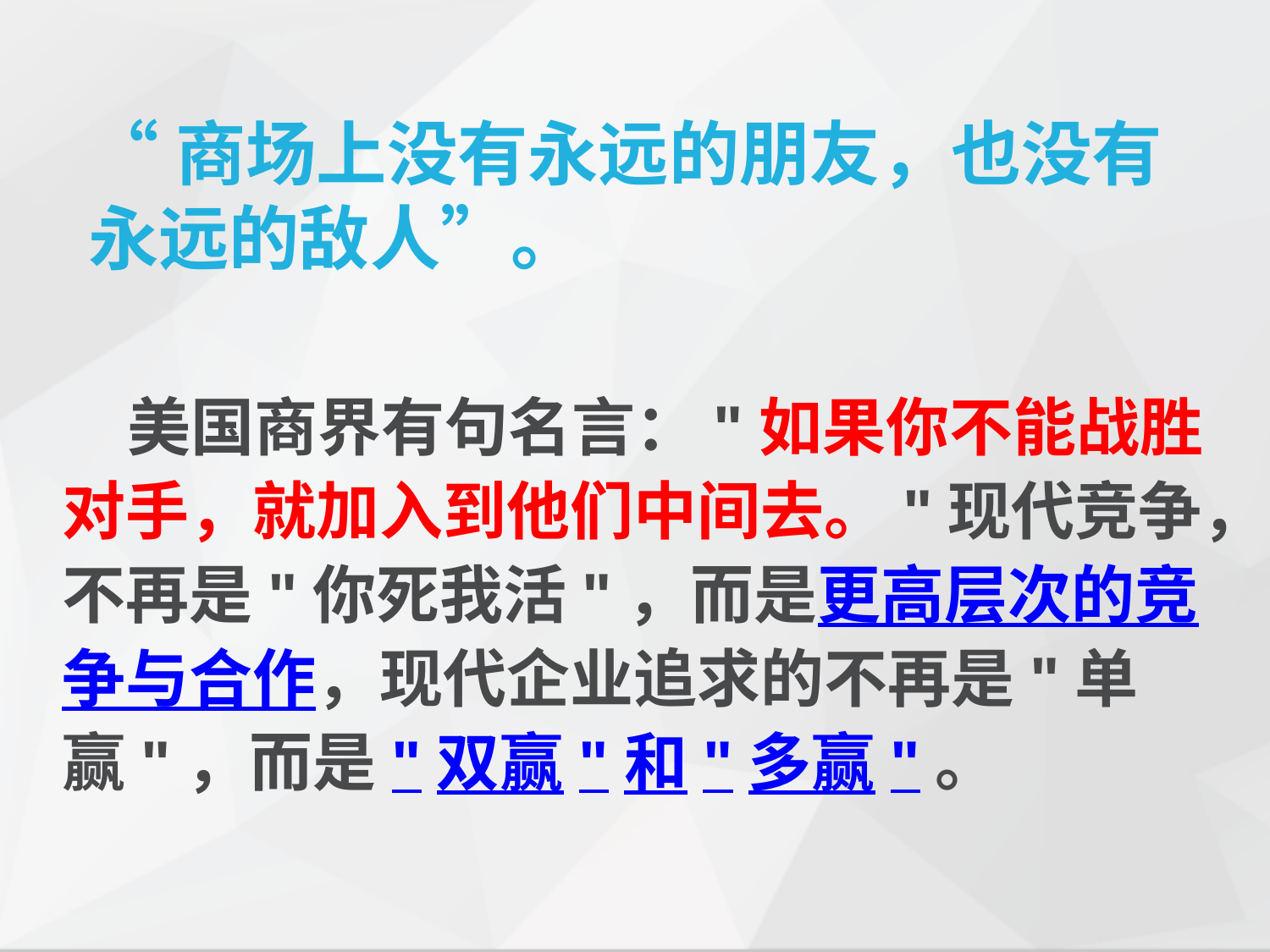

“商场上没有永远的朋友，也没有永远的敌人”。
    美国商界有句名言："如果你不能战胜对手，就加入到他们中间去。"现代竞争，不再是"你死我活"，而是更高层次的竞争与合作，现代企业追求的不再是"单赢"，而是"双赢"和"多赢"。